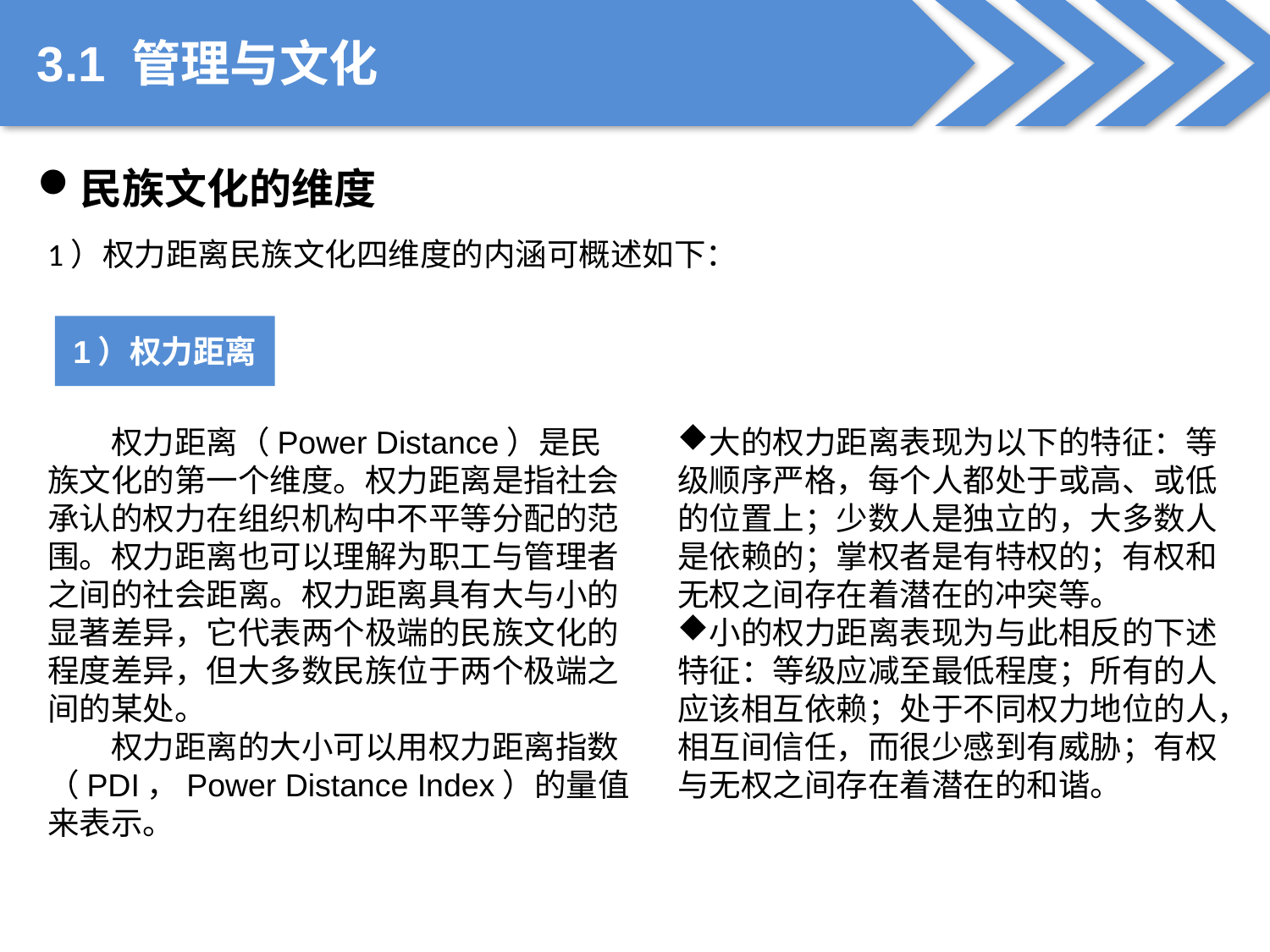

3.1 管理与文化
民族文化的维度
1）权力距离民族文化四维度的内涵可概述如下：
1）权力距离
权力距离（Power Distance）是民族文化的第一个维度。权力距离是指社会承认的权力在组织机构中不平等分配的范围。权力距离也可以理解为职工与管理者之间的社会距离。权力距离具有大与小的显著差异，它代表两个极端的民族文化的程度差异，但大多数民族位于两个极端之间的某处。
权力距离的大小可以用权力距离指数（PDI，Power Distance Index）的量值来表示。
大的权力距离表现为以下的特征：等级顺序严格，每个人都处于或高、或低的位置上；少数人是独立的，大多数人是依赖的；掌权者是有特权的；有权和无权之间存在着潜在的冲突等。
小的权力距离表现为与此相反的下述特征：等级应减至最低程度；所有的人应该相互依赖；处于不同权力地位的人，相互间信任，而很少感到有威胁；有权与无权之间存在着潜在的和谐。